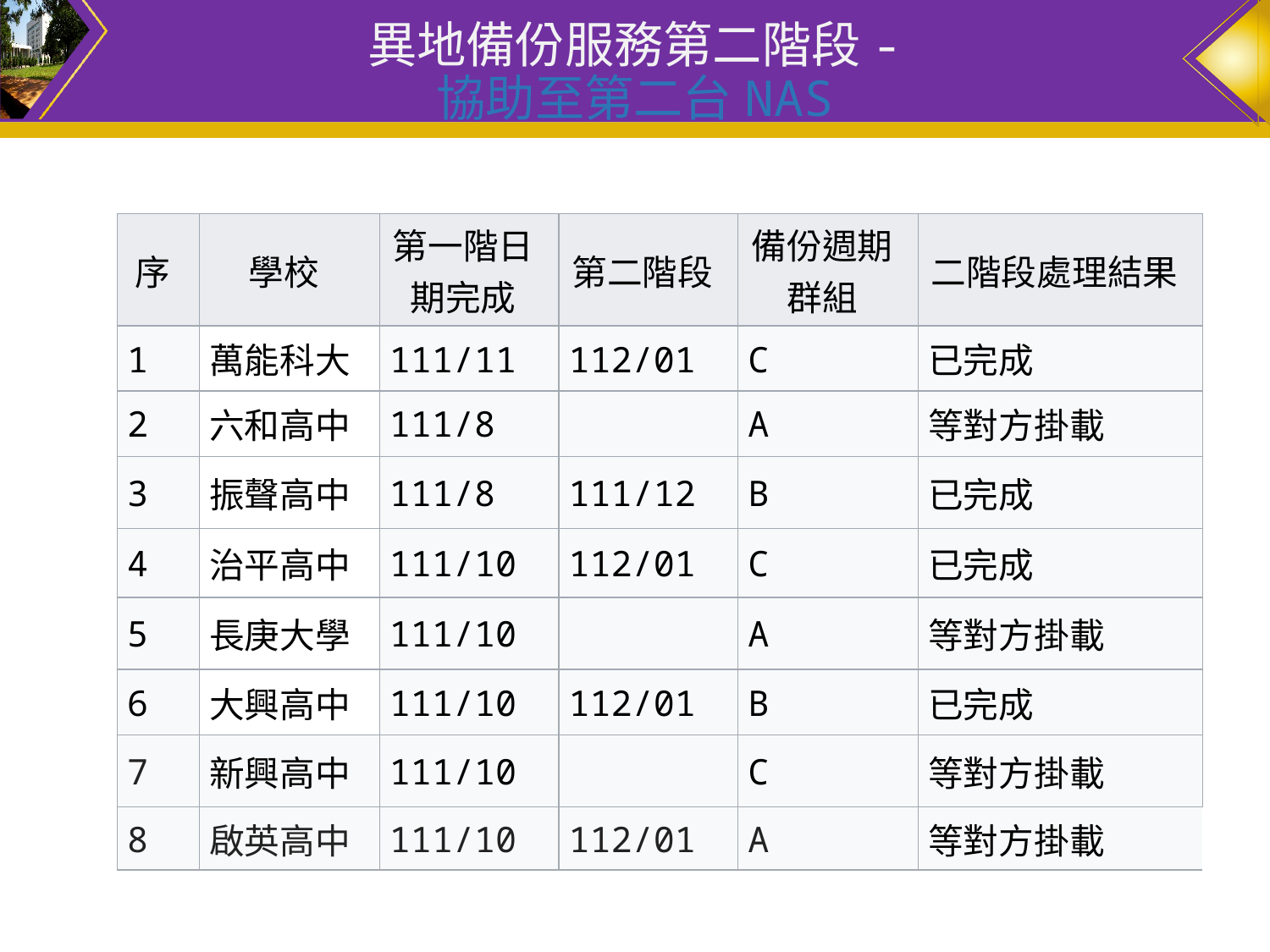

# 異地備份服務第二階段- 協助至第二台NAS
| 序 | 學校 | 第一階日期完成 | 第二階段 | 備份週期群組 | 二階段處理結果 |
| --- | --- | --- | --- | --- | --- |
| 1 | 萬能科大 | 111/11 | 112/01 | C | 已完成 |
| 2 | 六和高中 | 111/8 |  | A | 等對方掛載 |
| 3 | 振聲高中 | 111/8 | 111/12 | B | 已完成 |
| 4 | 治平高中 | 111/10 | 112/01 | C | 已完成 |
| 5 | 長庚大學 | 111/10 |  | A | 等對方掛載 |
| 6 | 大興高中 | 111/10 | 112/01 | B | 已完成 |
| 7 | 新興高中 | 111/10 |  | C | 等對方掛載 |
| 8 | 啟英高中 | 111/10 | 112/01 | A | 等對方掛載 |